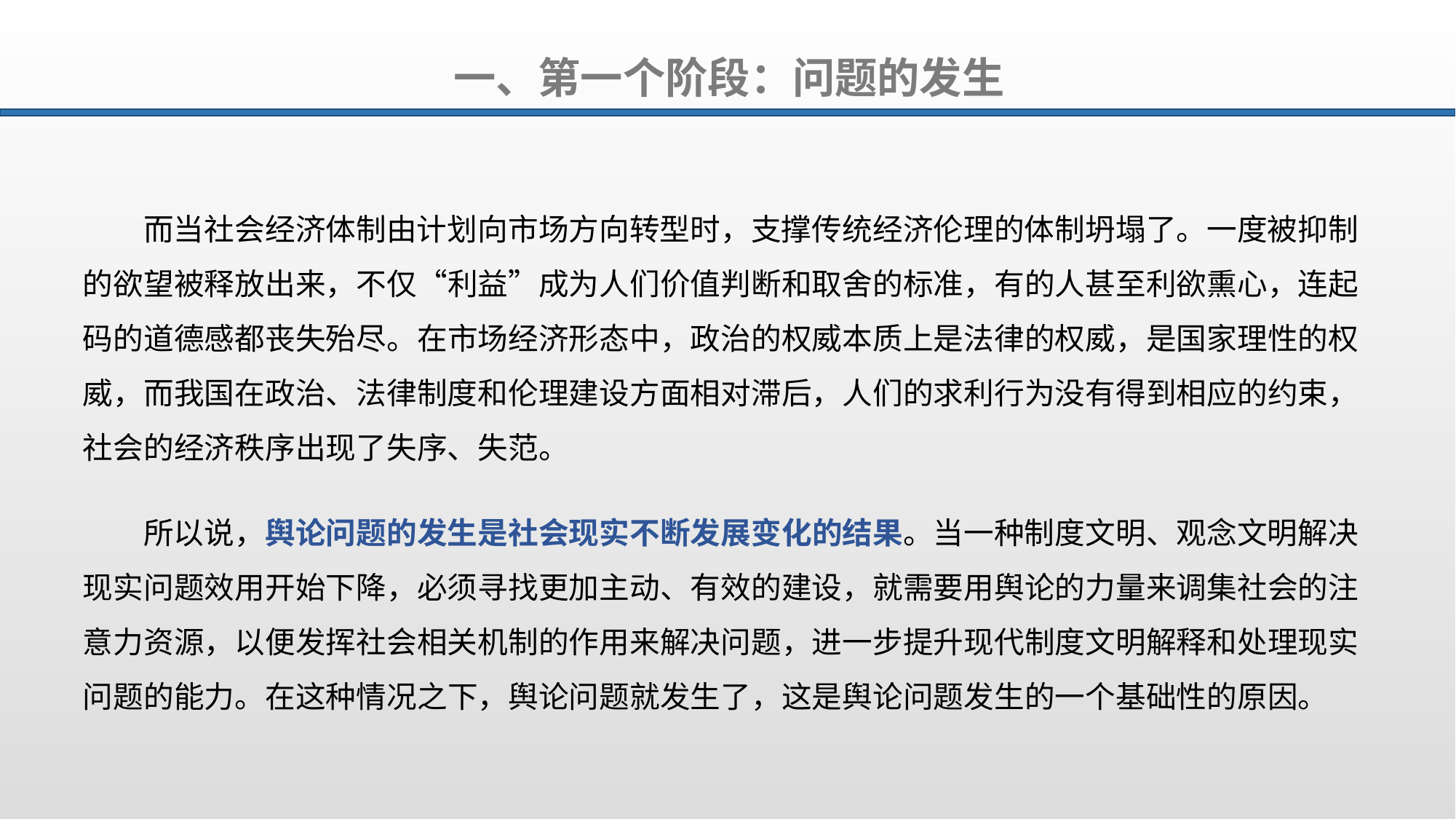

一、第一个阶段：问题的发生

而当社会经济体制由计划向市场方向转型时，支撑传统经济伦理的体制坍塌了。一度被抑制的欲望被释放出来，不仅“利益”成为人们价值判断和取舍的标准，有的人甚至利欲熏心，连起码的道德感都丧失殆尽。在市场经济形态中，政治的权威本质上是法律的权威，是国家理性的权威，而我国在政治、法律制度和伦理建设方面相对滞后，人们的求利行为没有得到相应的约束，社会的经济秩序出现了失序、失范。
所以说，舆论问题的发生是社会现实不断发展变化的结果。当一种制度文明、观念文明解决现实问题效用开始下降，必须寻找更加主动、有效的建设，就需要用舆论的力量来调集社会的注意力资源，以便发挥社会相关机制的作用来解决问题，进一步提升现代制度文明解释和处理现实问题的能力。在这种情况之下，舆论问题就发生了，这是舆论问题发生的一个基础性的原因。